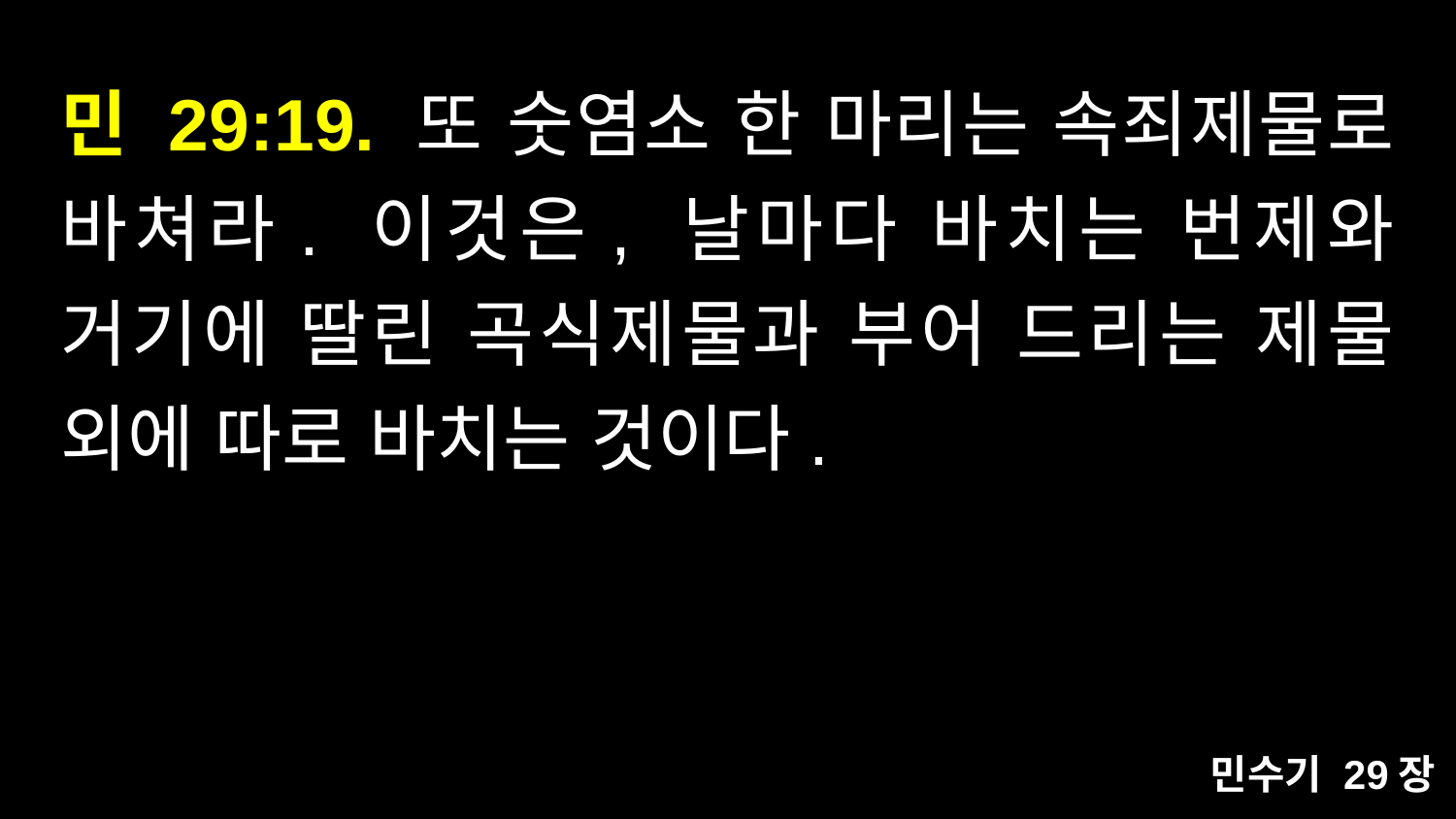

# 민 29:19. 또 숫염소 한 마리는 속죄제물로 바쳐라. 이것은, 날마다 바치는 번제와 거기에 딸린 곡식제물과 부어 드리는 제물 외에 따로 바치는 것이다.
민수기 29장